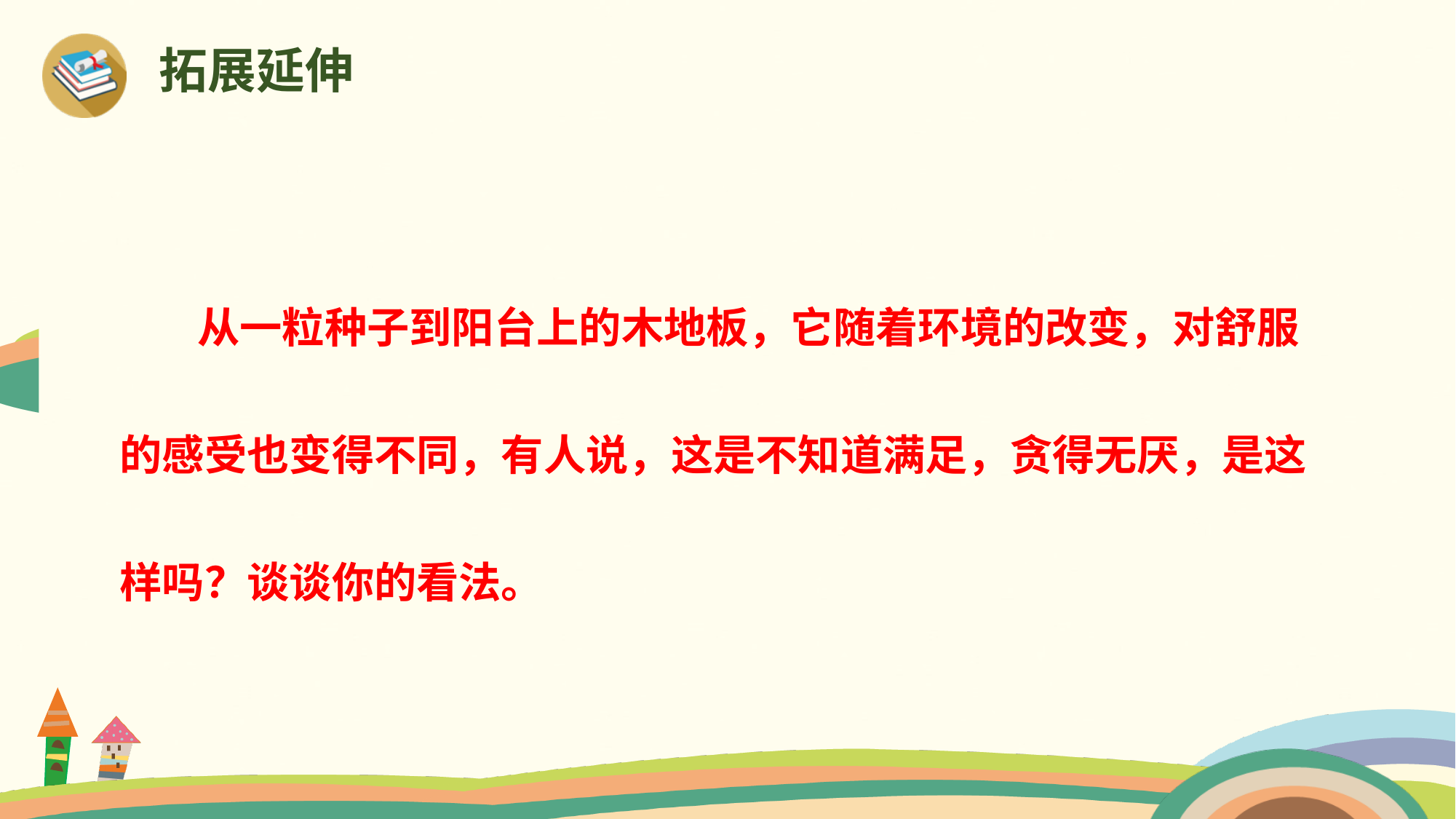

拓展延伸
       从一粒种子到阳台上的木地板，它随着环境的改变，对舒服的感受也变得不同，有人说，这是不知道满足，贪得无厌，是这样吗？谈谈你的看法。